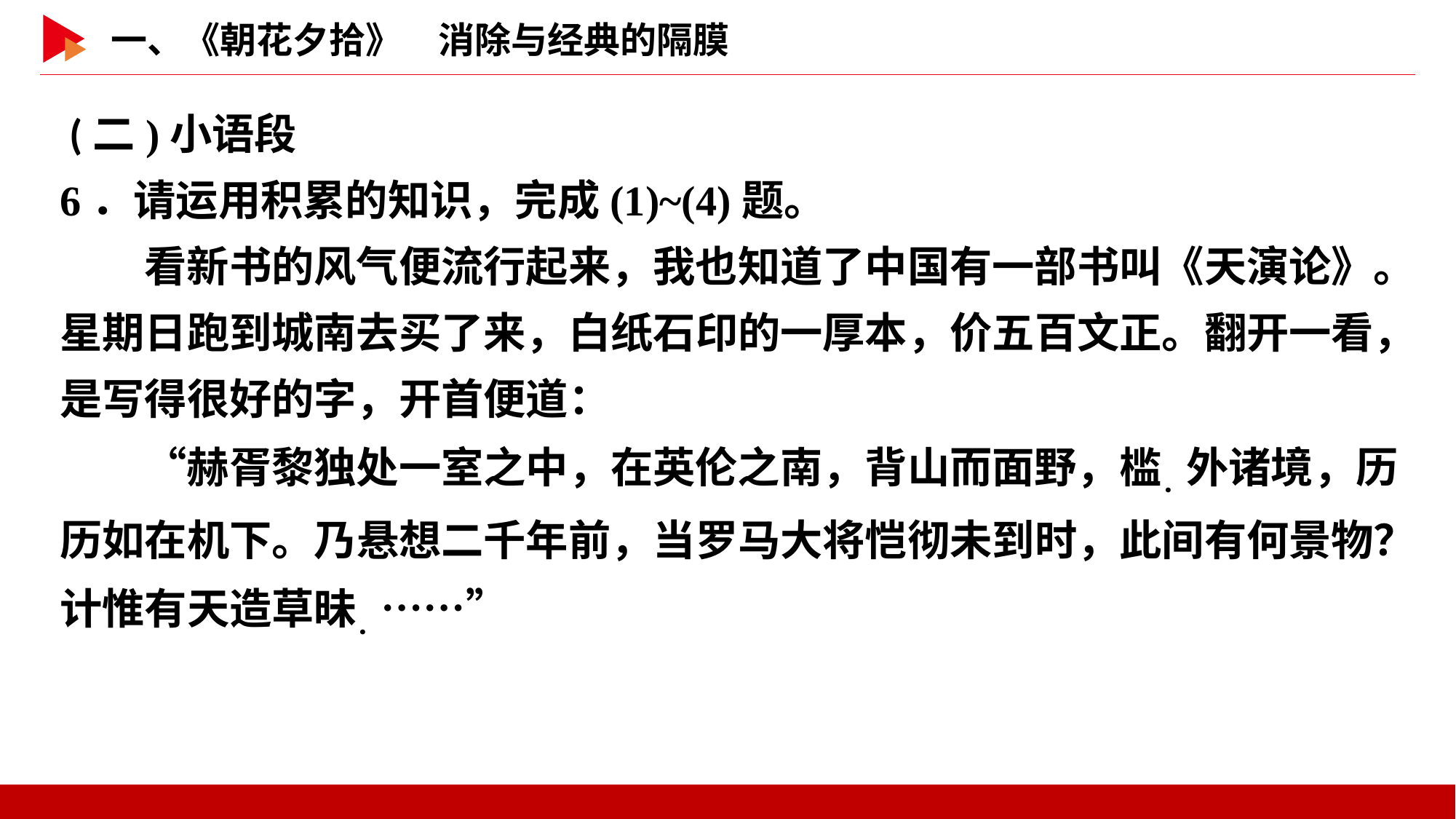

(二)小语段
6．请运用积累的知识，完成(1)~(4)题。
　　看新书的风气便流行起来，我也知道了中国有一部书叫《天演论》。星期日跑到城南去买了来，白纸石印的一厚本，价五百文正。翻开一看，是写得很好的字，开首便道：
　　“赫胥黎独处一室之中，在英伦之南，背山而面野，槛．外诸境，历历如在机下。乃悬想二千年前，当罗马大将恺彻未到时，此间有何景物？计惟有天造草昧．……”